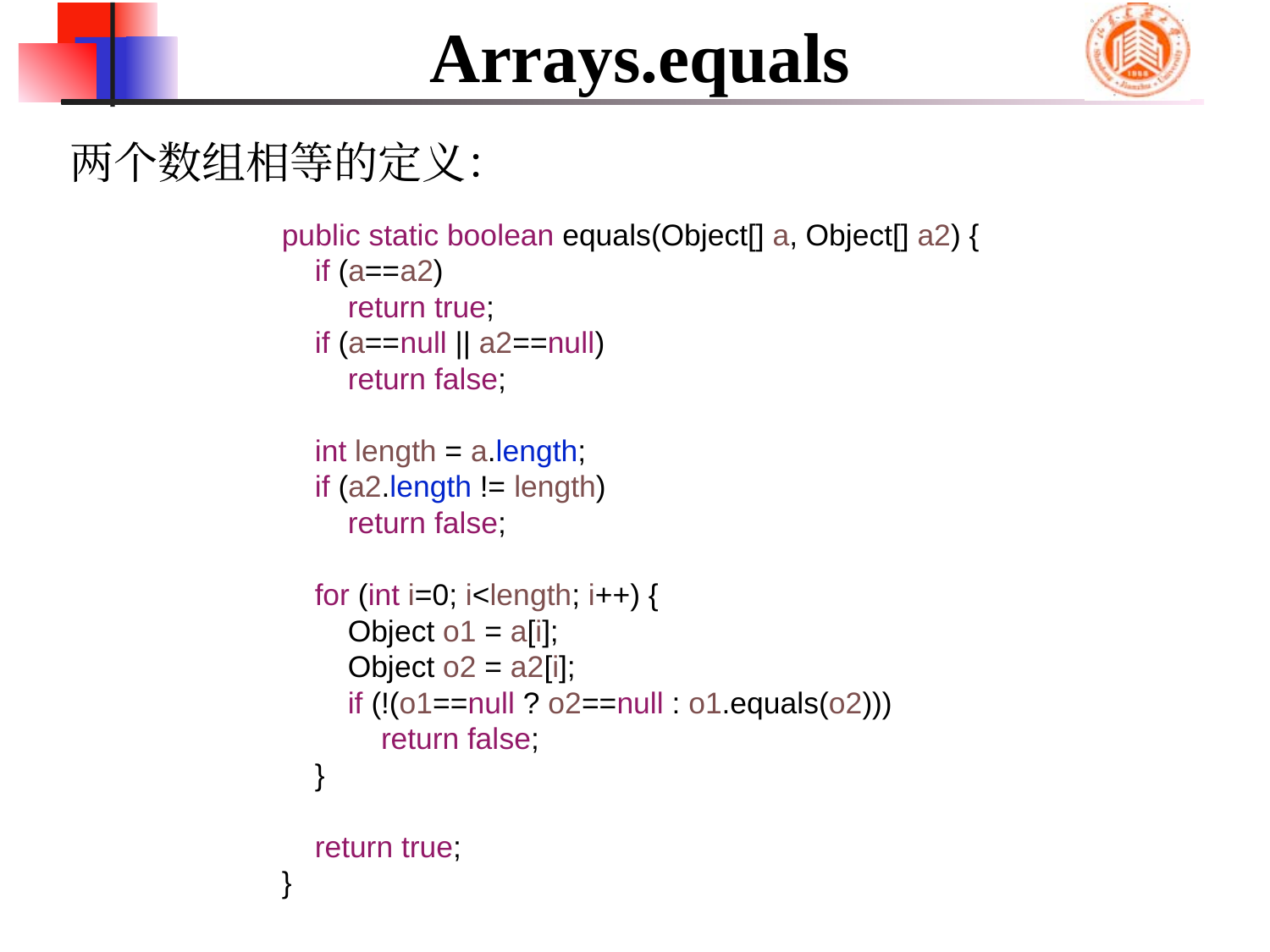

# Arrays.equals
两个数组相等的定义：
    public static boolean equals(Object[] a, Object[] a2) {
        if (a==a2)
            return true;
        if (a==null || a2==null)
            return false;

        int length = a.length;
        if (a2.length != length)
            return false;

        for (int i=0; i<length; i++) {
            Object o1 = a[i];
            Object o2 = a2[i];
            if (!(o1==null ? o2==null : o1.equals(o2)))
                return false;
        }

        return true;
    }